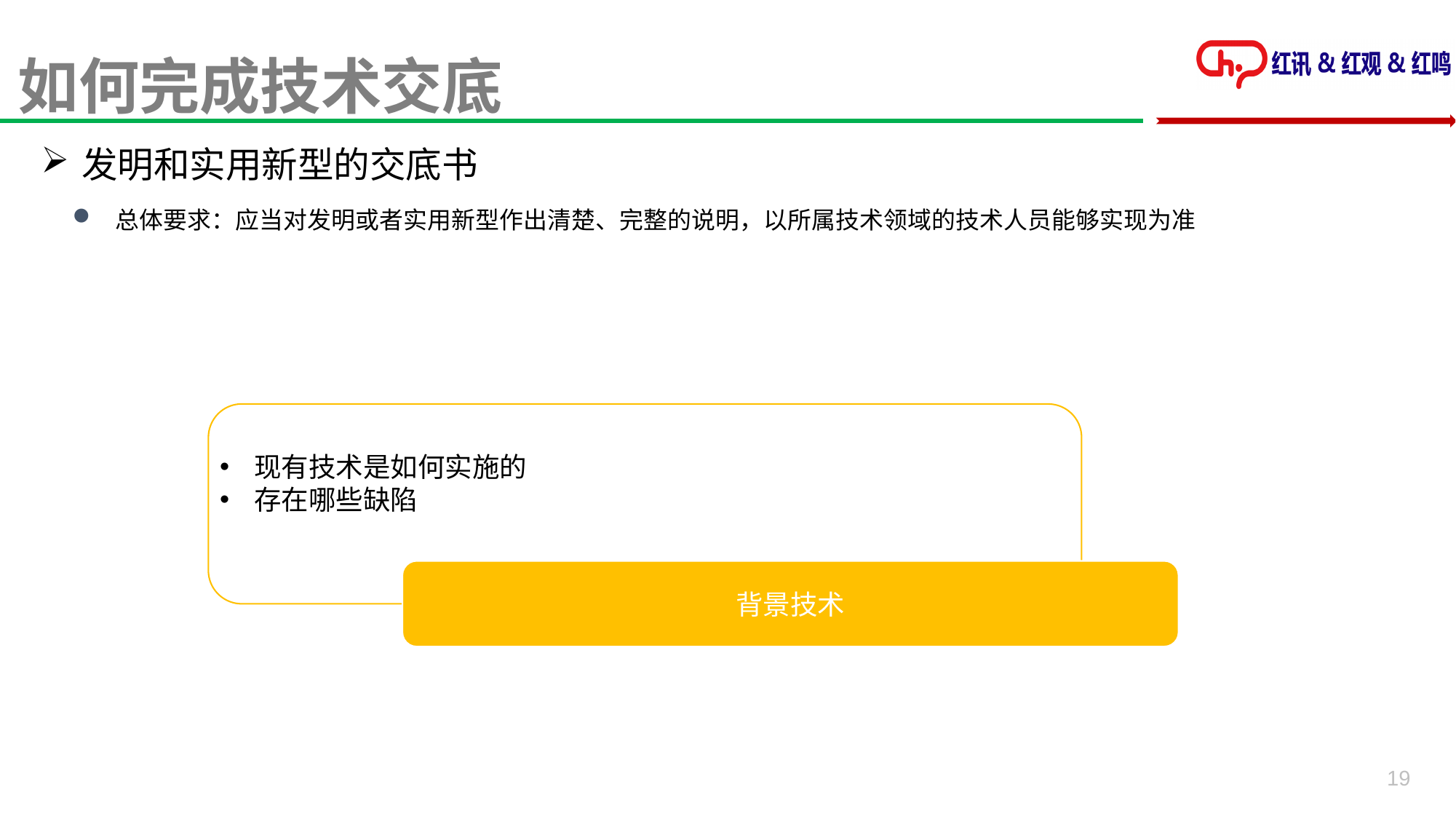

如何完成技术交底
发明和实用新型的交底书
总体要求：应当对发明或者实用新型作出清楚、完整的说明，以所属技术领域的技术人员能够实现为准

背景技术
现有技术是如何实施的
存在哪些缺陷
19